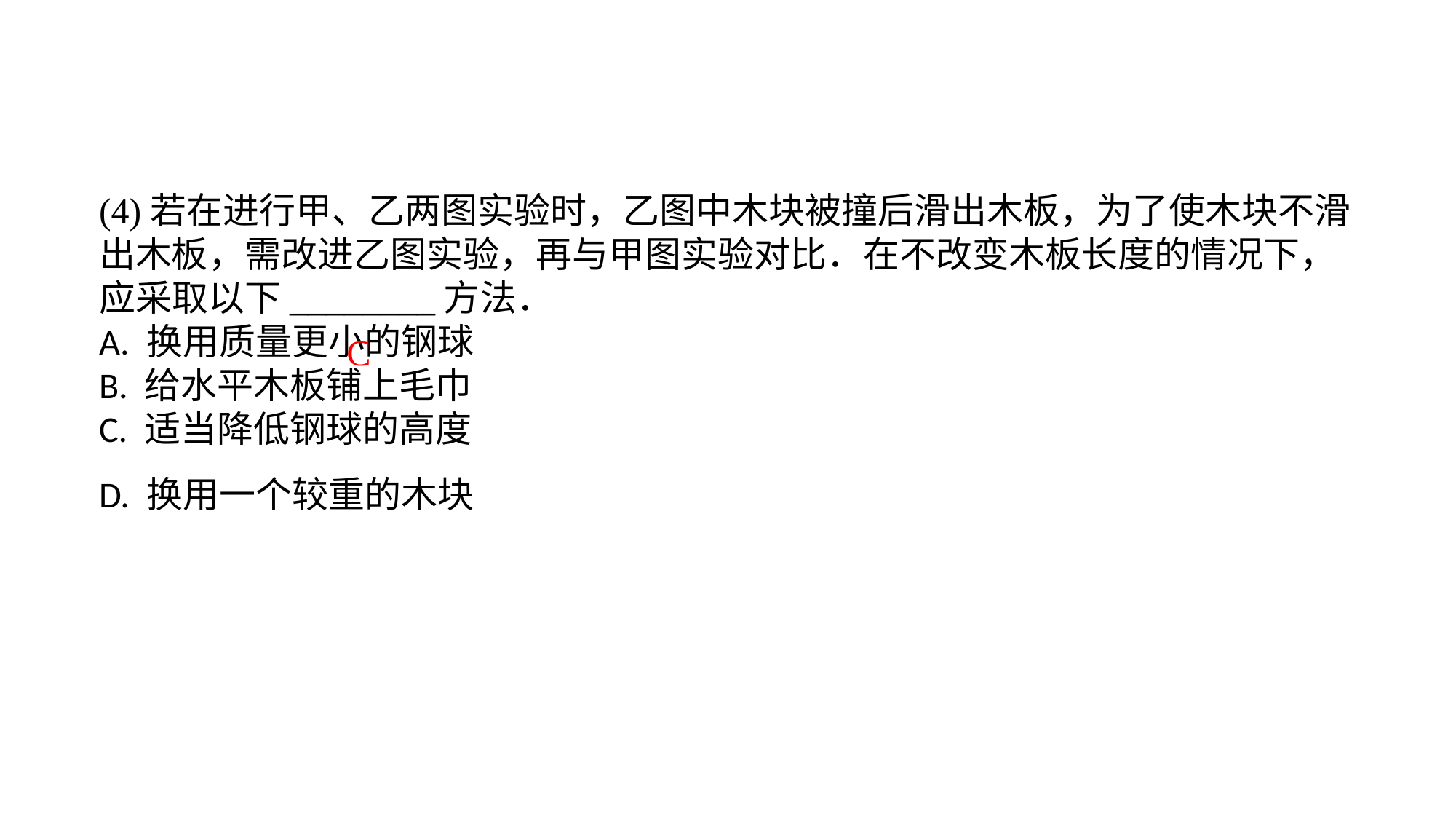

(4)若在进行甲、乙两图实验时，乙图中木块被撞后滑出木板，为了使木块不滑出木板，需改进乙图实验，再与甲图实验对比．在不改变木板长度的情况下，应采取以下________方法．A. 换用质量更小的钢球B. 给水平木板铺上毛巾C. 适当降低钢球的高度D. 换用一个较重的木块
C